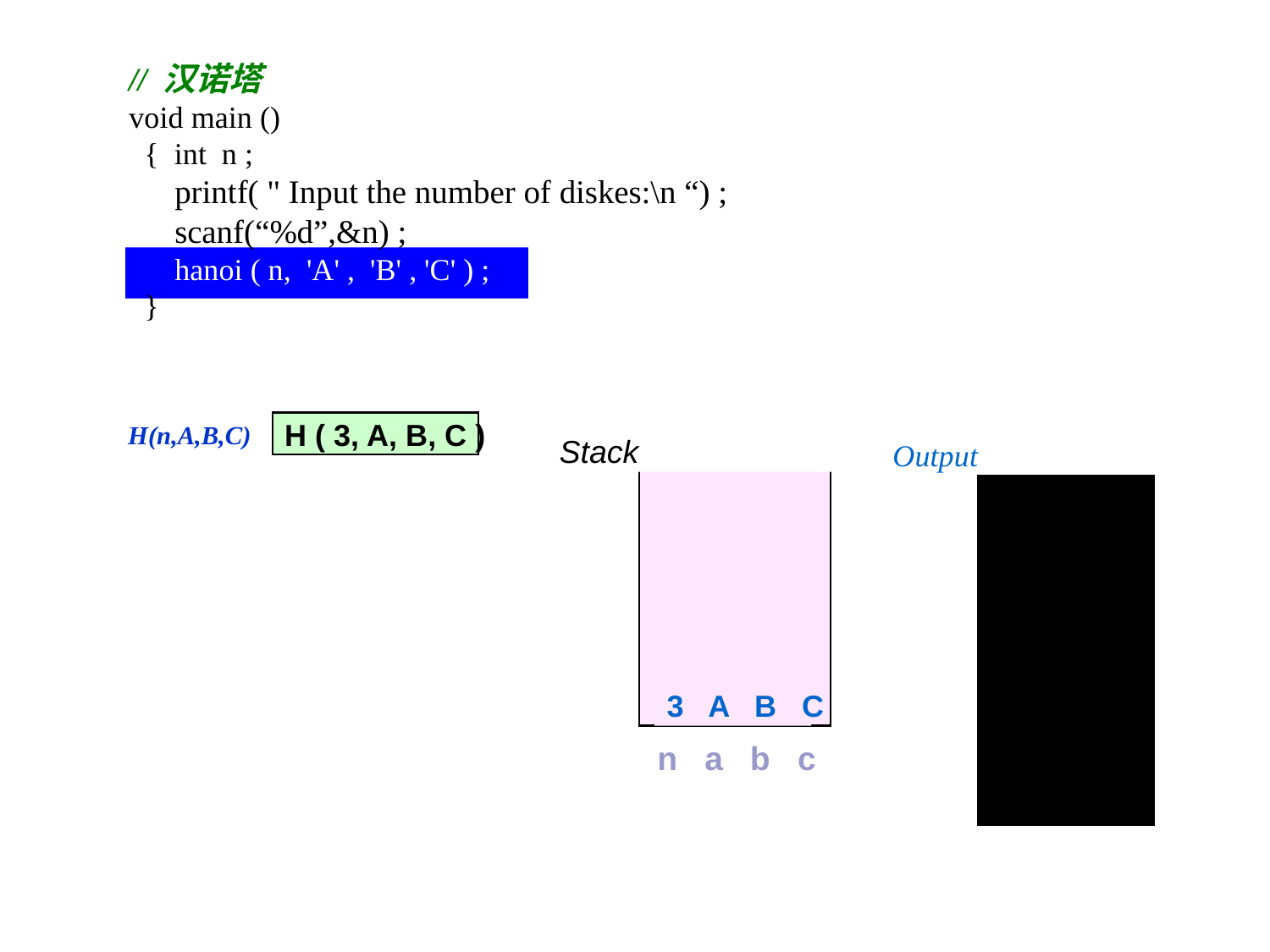

// 汉诺塔
void main ()
  {  int  n ;
      printf( " Input the number of diskes:\n “) ;
      scanf(“%d”,&n) ;
      hanoi ( n,  'A' ,  'B' , 'C' ) ;
  }

H ( 3, A, B, C )
H(n,A,B,C)
Output

Stack

n   a   b   c
3   A   B   C